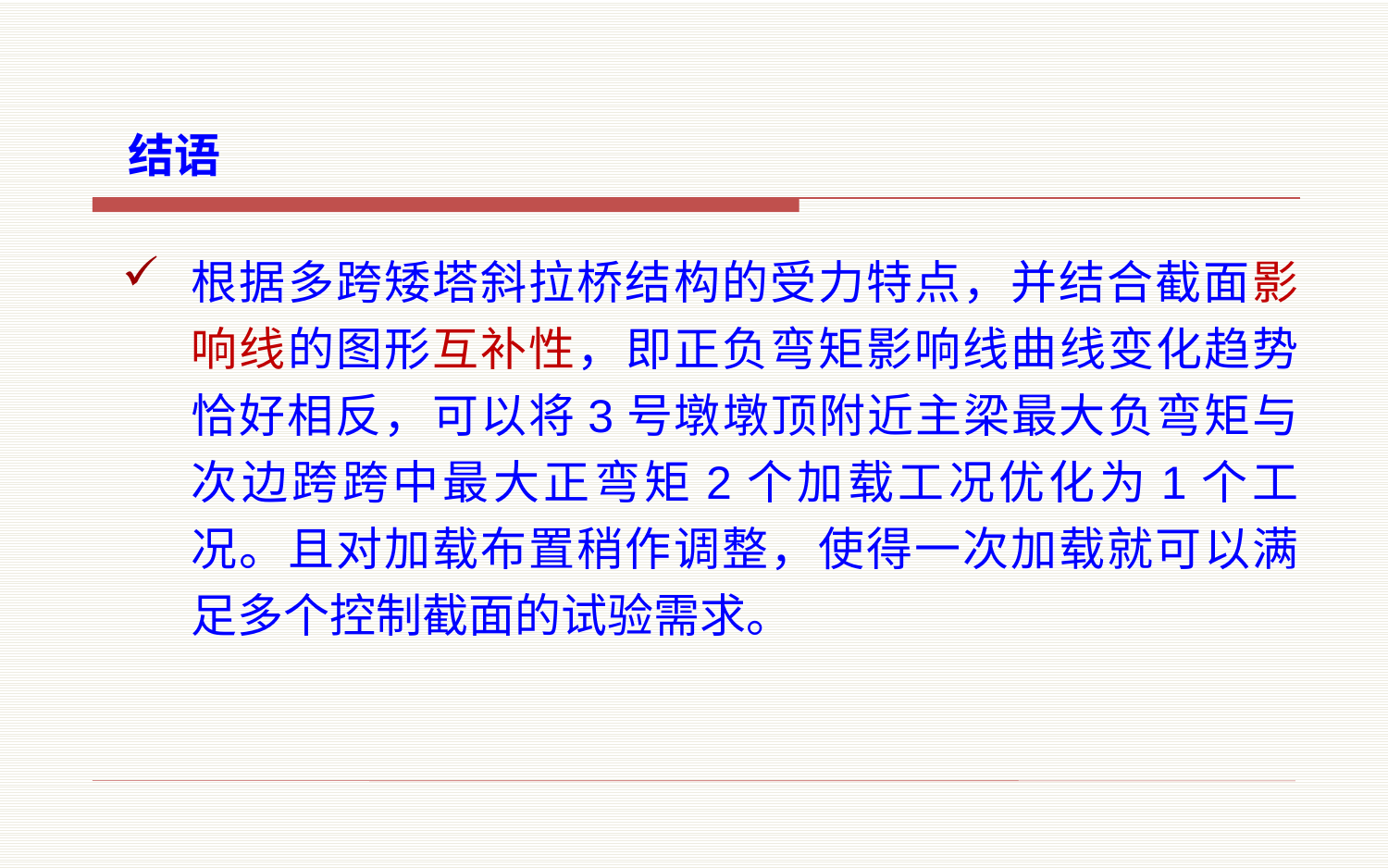

结语
根据多跨矮塔斜拉桥结构的受力特点，并结合截面影响线的图形互补性，即正负弯矩影响线曲线变化趋势恰好相反，可以将3号墩墩顶附近主梁最大负弯矩与次边跨跨中最大正弯矩2个加载工况优化为1个工况。且对加载布置稍作调整，使得一次加载就可以满足多个控制截面的试验需求。